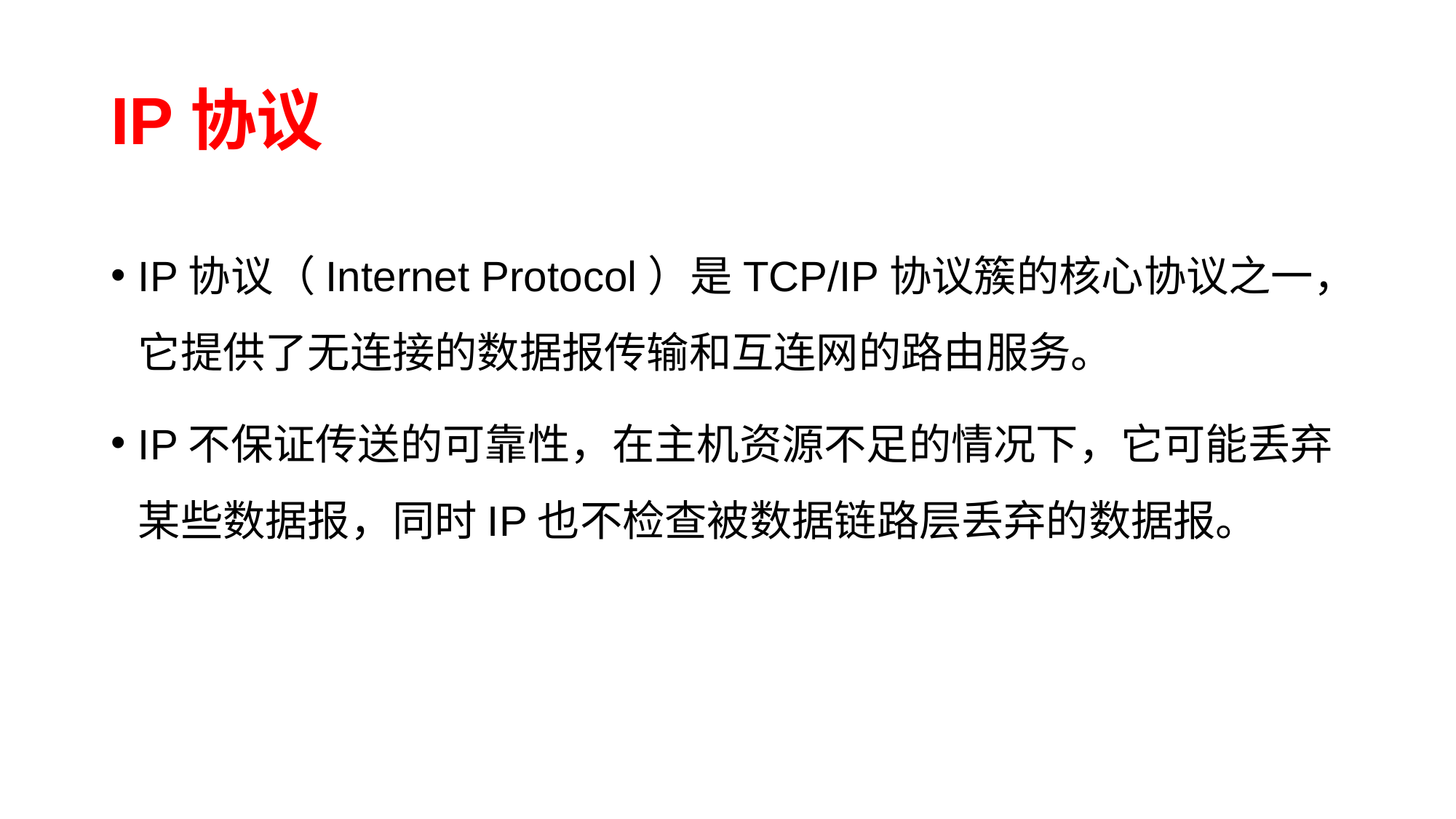

# IP协议
IP协议（Internet Protocol）是TCP/IP协议簇的核心协议之一，它提供了无连接的数据报传输和互连网的路由服务。
IP不保证传送的可靠性，在主机资源不足的情况下，它可能丢弃某些数据报，同时IP也不检查被数据链路层丢弃的数据报。